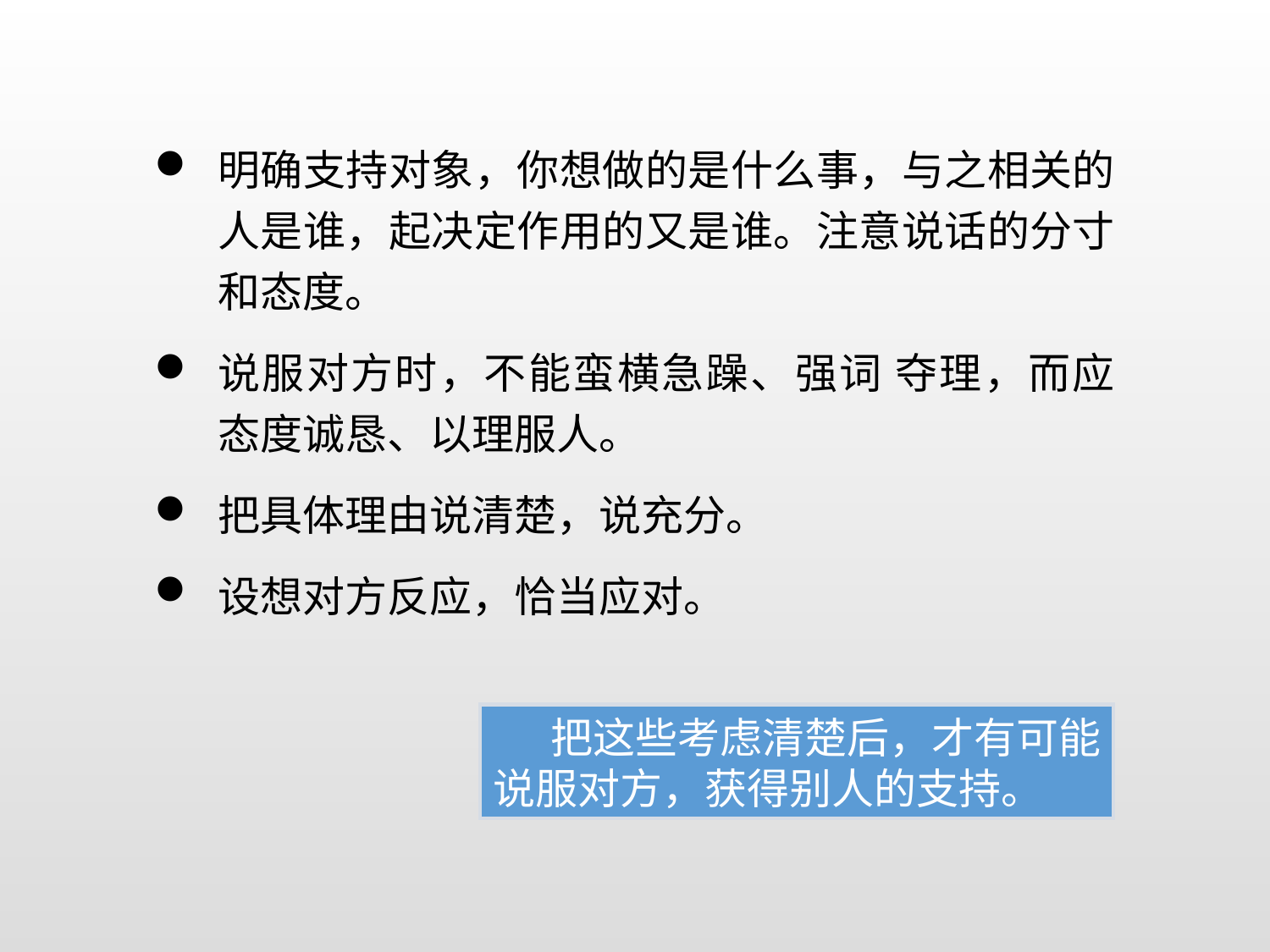

明确支持对象，你想做的是什么事，与之相关的人是谁，起决定作用的又是谁。注意说话的分寸和态度。

说服对方时，不能蛮横急躁、强词 夺理，而应态度诚恳、以理服人。

把具体理由说清楚，说充分。

设想对方反应，恰当应对。
     把这些考虑清楚后，才有可能
说服对方，获得别人的支持。